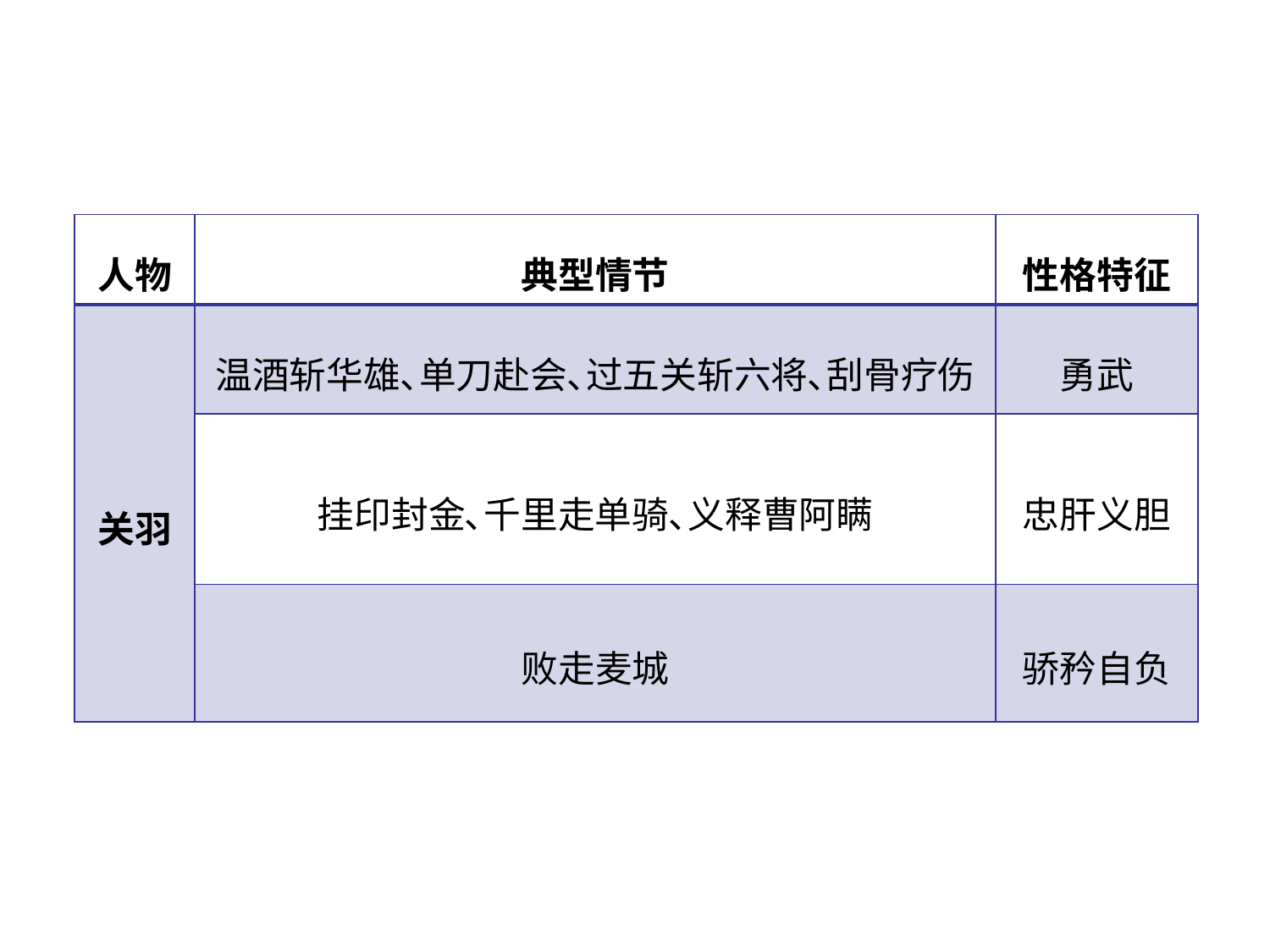

| 人物 | 典型情节 | 性格特征 |
| --- | --- | --- |
| 关羽 | 温酒斩华雄､单刀赴会､过五关斩六将､刮骨疗伤 | 勇武 |
|  | 挂印封金､千里走单骑､义释曹阿瞒 | 忠肝义胆 |
|  | 败走麦城 | 骄矜自负 |